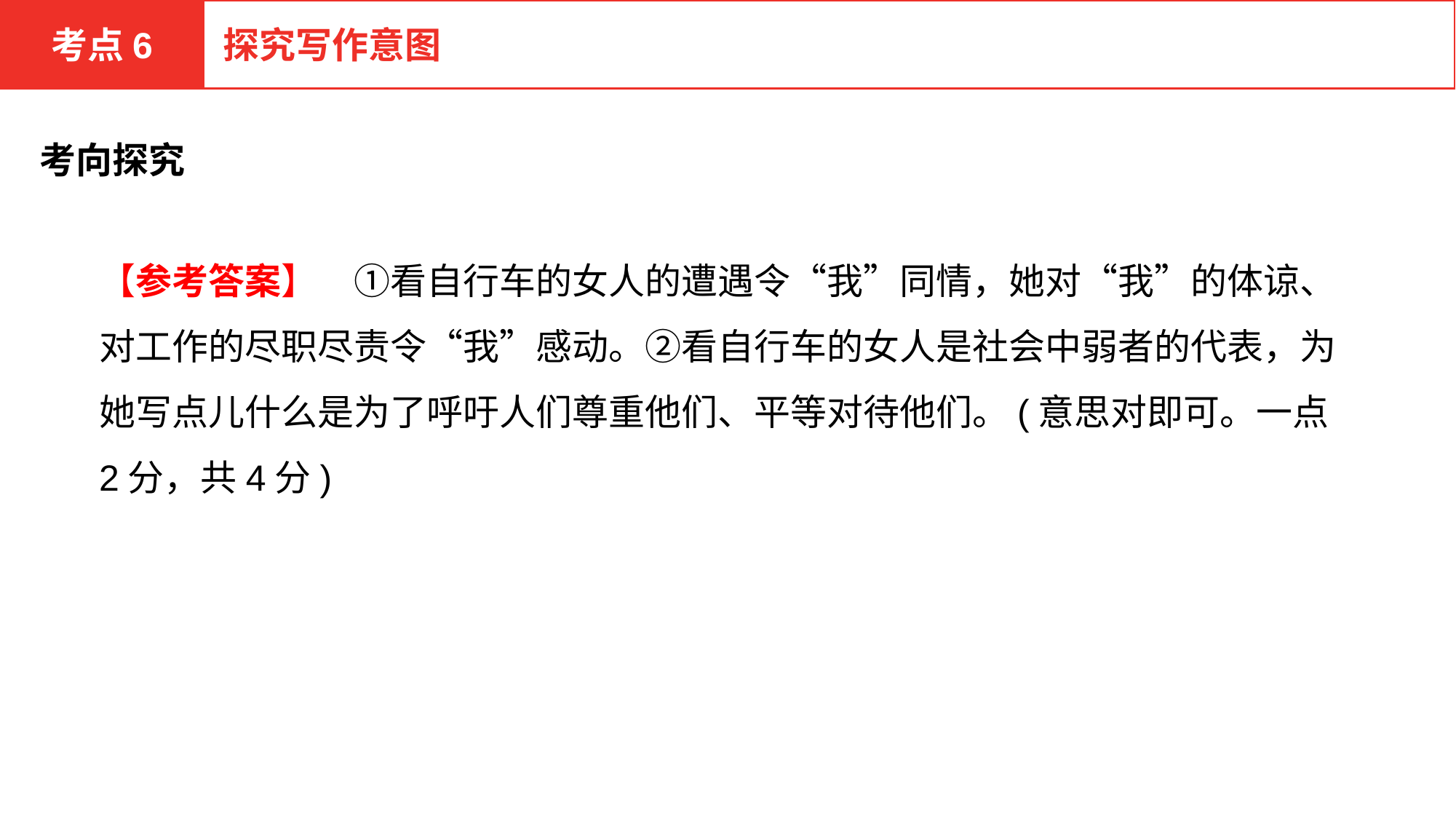

考点6
探究写作意图
考向探究

【参考答案】　①看自行车的女人的遭遇令“我”同情，她对“我”的体谅、对工作的尽职尽责令“我”感动。②看自行车的女人是社会中弱者的代表，为她写点儿什么是为了呼吁人们尊重他们、平等对待他们。(意思对即可。一点2分，共4分)